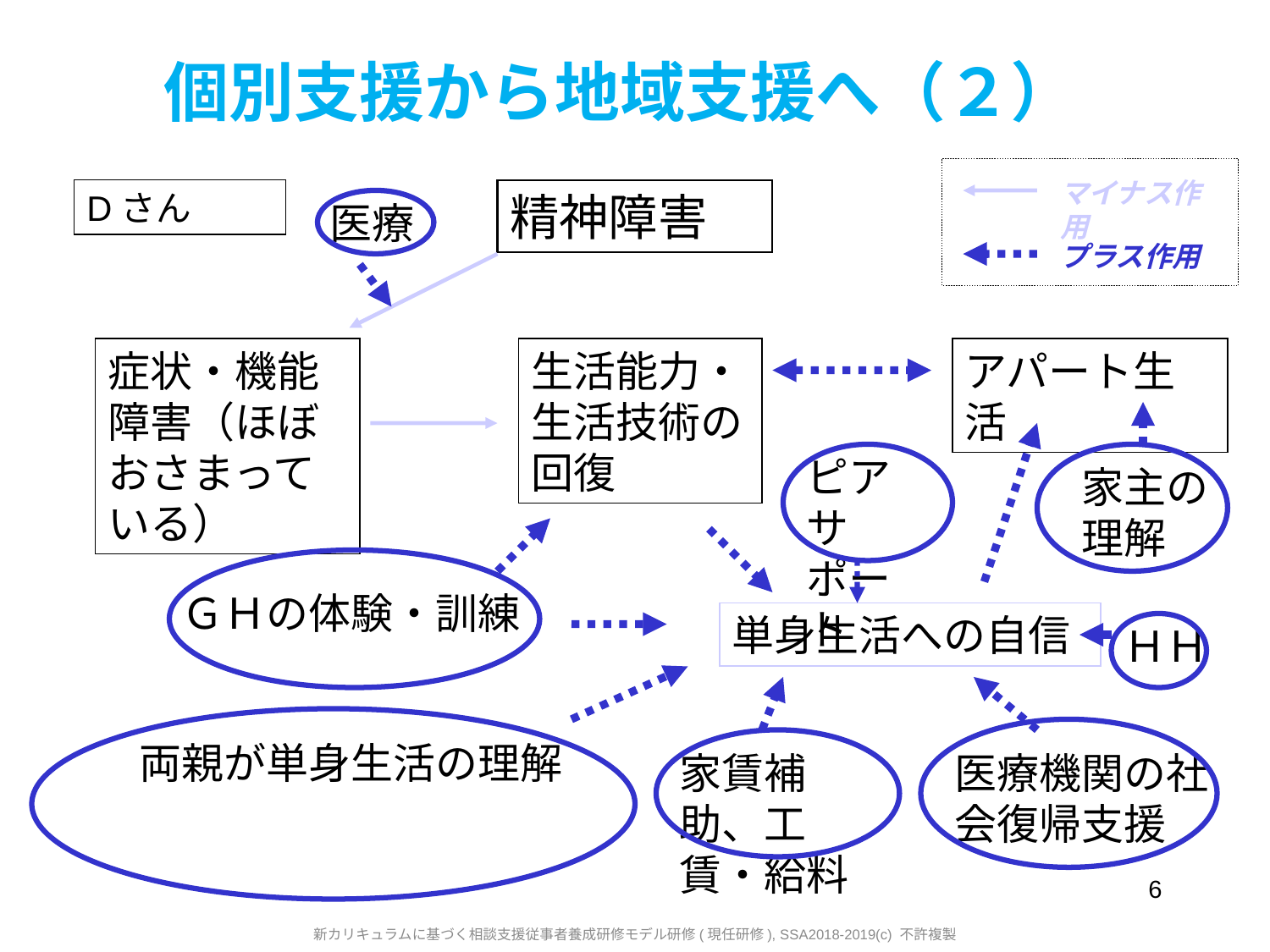

# 個別支援から地域支援へ（２）

マイナス作用
Dさん
精神障害
医療

プラス作用

症状・機能障害（ほぼおさまっている）
生活能力・生活技術の回復
アパート生活

ピアサポート

家主の理解

ＧＨの体験・訓練
単身生活への自信
ＨＨ

両親が単身生活の理解

家賃補助、工賃・給料
医療機関の社会復帰支援

6
新カリキュラムに基づく相談支援従事者養成研修モデル研修(現任研修), SSA2018-2019(c) 不許複製